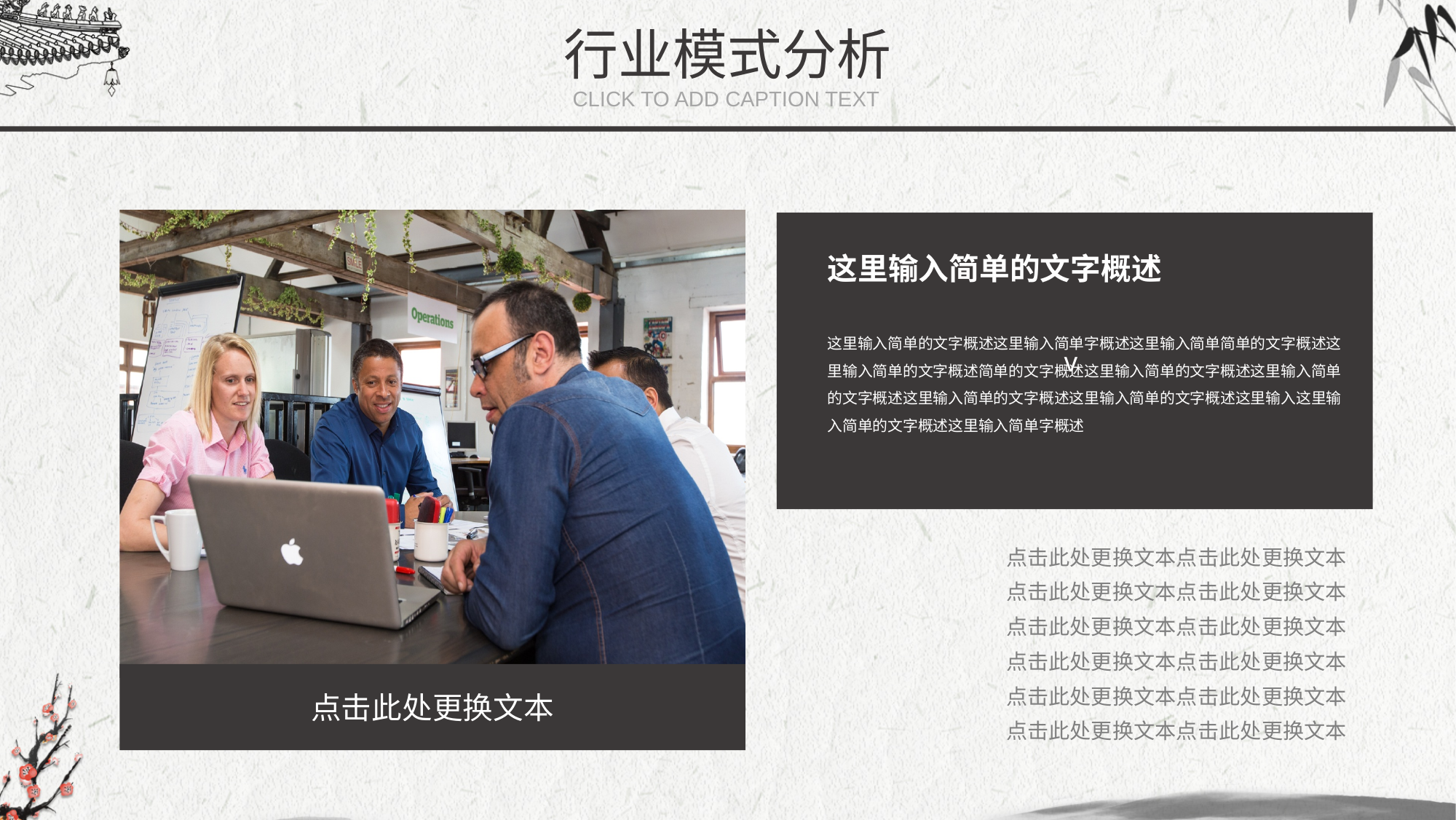

行业模式分析
CLICK TO ADD CAPTION TEXT

 v
这里输入简单的文字概述
这里输入简单的文字概述这里输入简单字概述这里输入简单简单的文字概述这里输入简单的文字概述简单的文字概述这里输入简单的文字概述这里输入简单的文字概述这里输入简单的文字概述这里输入简单的文字概述这里输入这里输入简单的文字概述这里输入简单字概述
点击此处更换文本点击此处更换文本
点击此处更换文本点击此处更换文本
点击此处更换文本点击此处更换文本
点击此处更换文本点击此处更换文本
点击此处更换文本点击此处更换文本
点击此处更换文本点击此处更换文本

点击此处更换文本